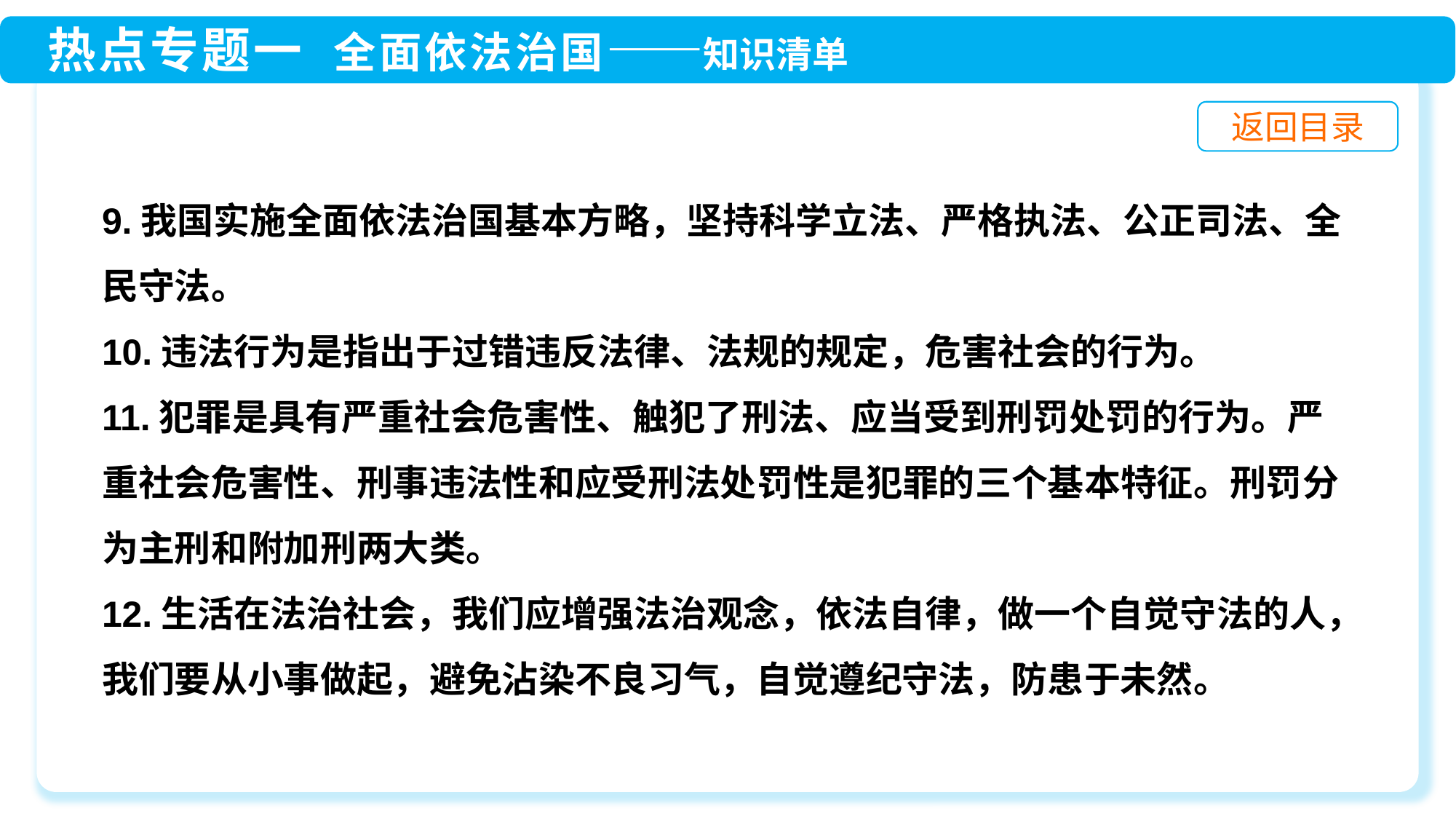

9.我国实施全面依法治国基本方略，坚持科学立法、严格执法、公正司法、全民守法。
10.违法行为是指出于过错违反法律、法规的规定，危害社会的行为。
11.犯罪是具有严重社会危害性、触犯了刑法、应当受到刑罚处罚的行为。严重社会危害性、刑事违法性和应受刑法处罚性是犯罪的三个基本特征。刑罚分为主刑和附加刑两大类。
12.生活在法治社会，我们应增强法治观念，依法自律，做一个自觉守法的人，我们要从小事做起，避免沾染不良习气，自觉遵纪守法，防患于未然。